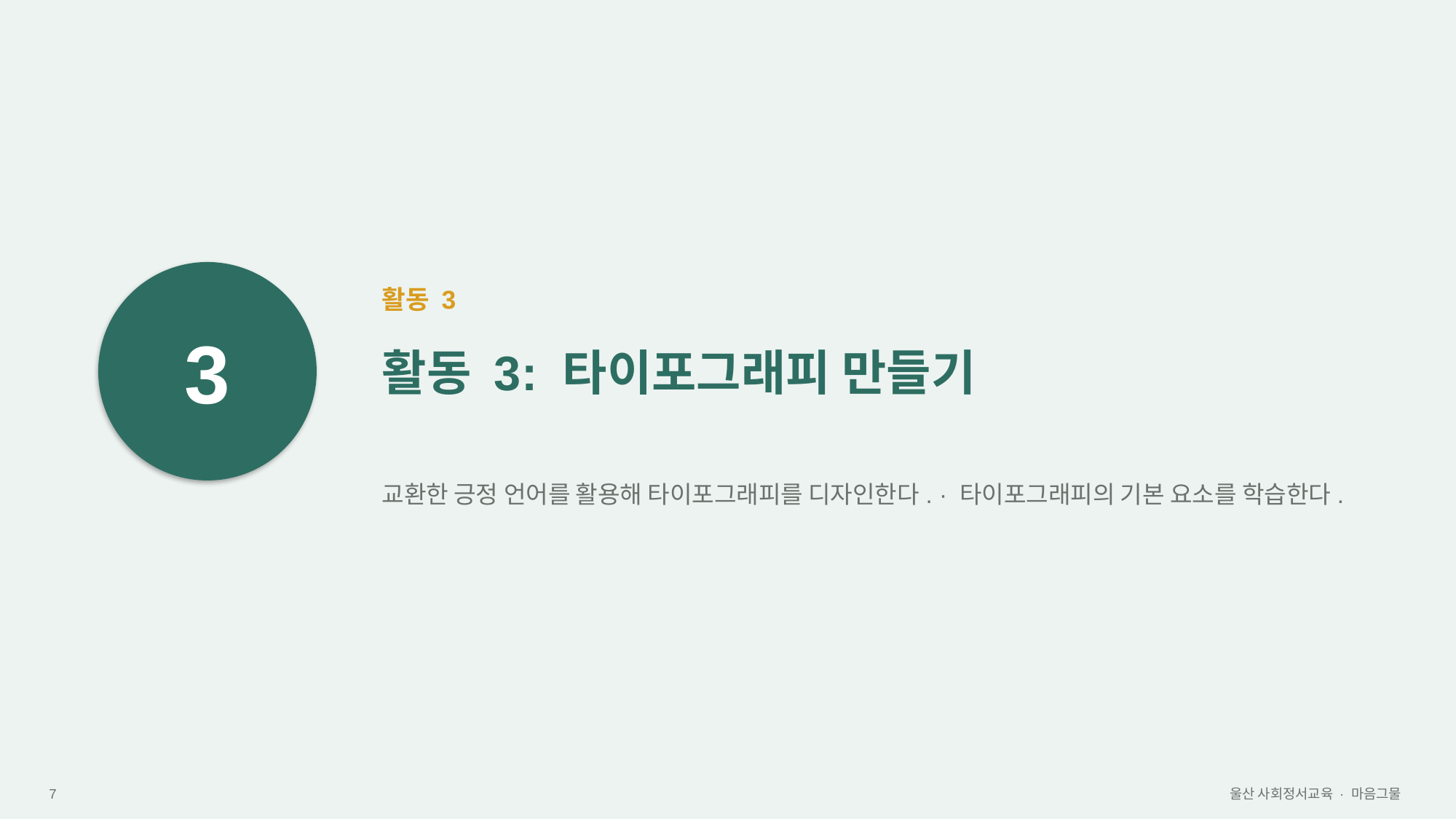

3
활동 3
활동 3: 타이포그래피 만들기
교환한 긍정 언어를 활용해 타이포그래피를 디자인한다. · 타이포그래피의 기본 요소를 학습한다.
7
울산 사회정서교육 · 마음그물